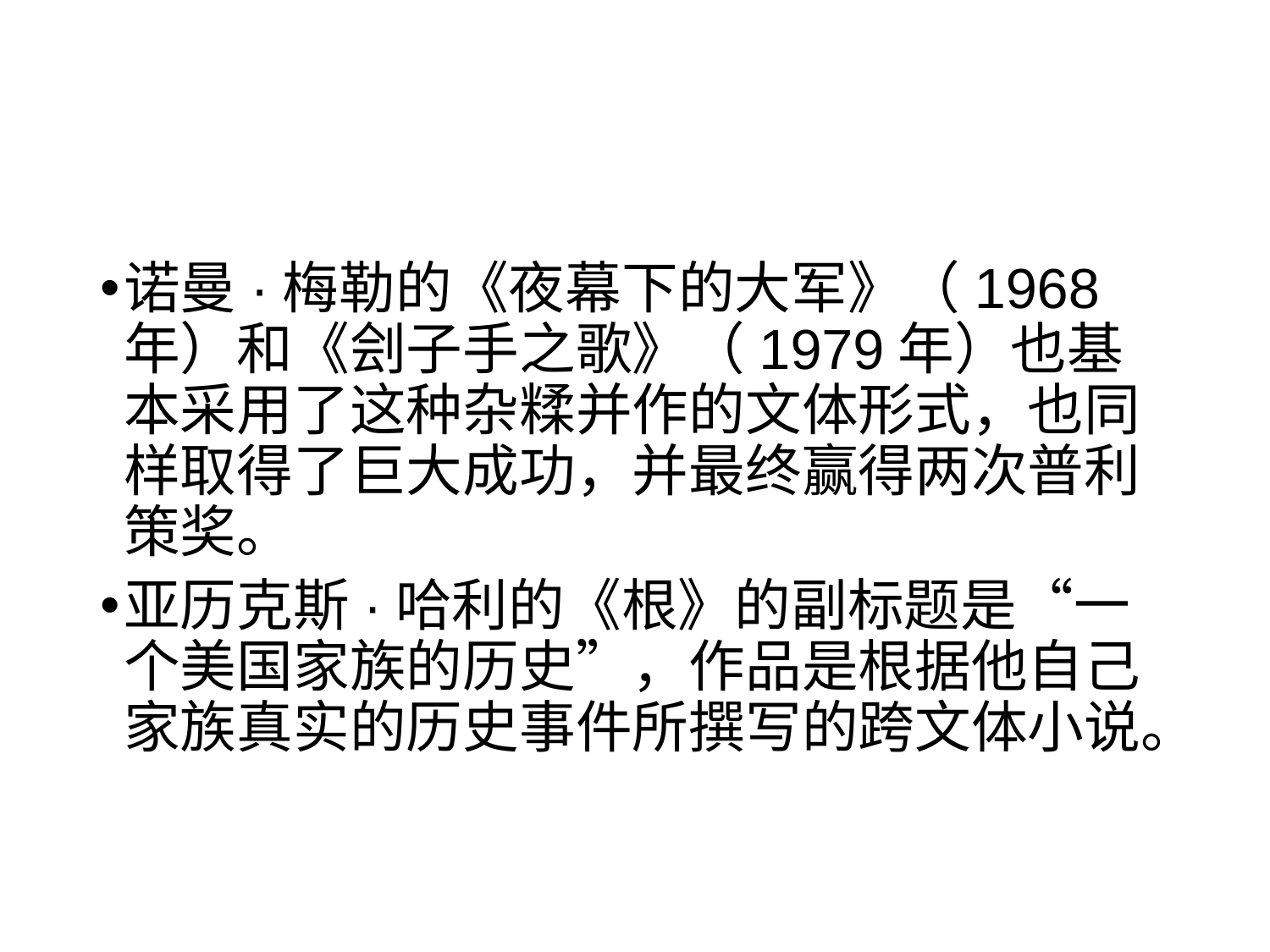

#
诺曼·梅勒的《夜幕下的大军》（1968年）和《刽子手之歌》（1979年）也基本采用了这种杂糅并作的文体形式，也同样取得了巨大成功，并最终赢得两次普利策奖。
亚历克斯·哈利的《根》的副标题是“一个美国家族的历史”，作品是根据他自己家族真实的历史事件所撰写的跨文体小说。